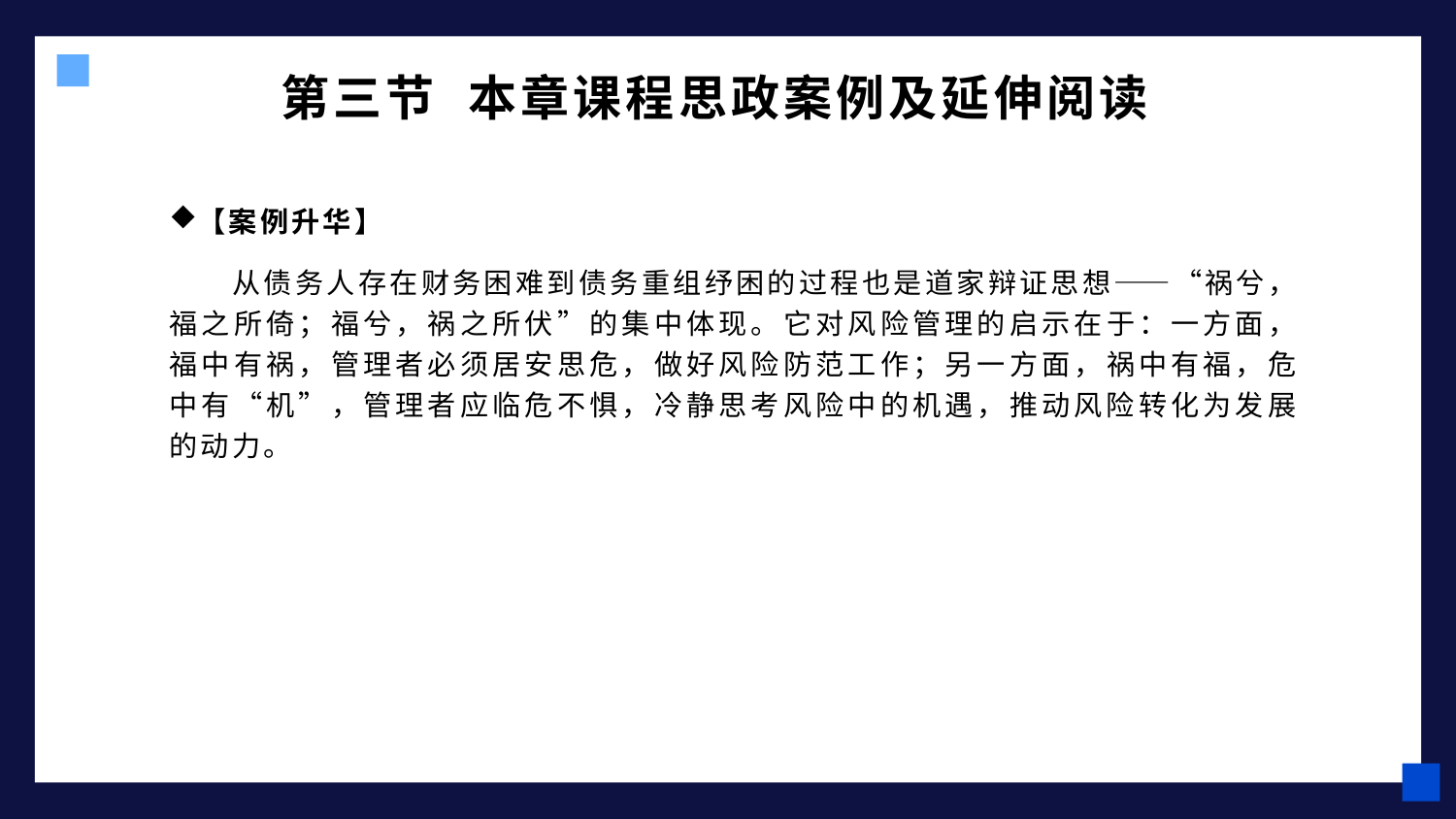

# 第三节  本章课程思政案例及延伸阅读
【案例升华】
      从债务人存在财务困难到债务重组纾困的过程也是道家辩证思想——“祸兮，福之所倚；福兮，祸之所伏”的集中体现。它对风险管理的启示在于：一方面，福中有祸，管理者必须居安思危，做好风险防范工作；另一方面，祸中有福，危中有“机”，管理者应临危不惧，冷静思考风险中的机遇，推动风险转化为发展的动力。